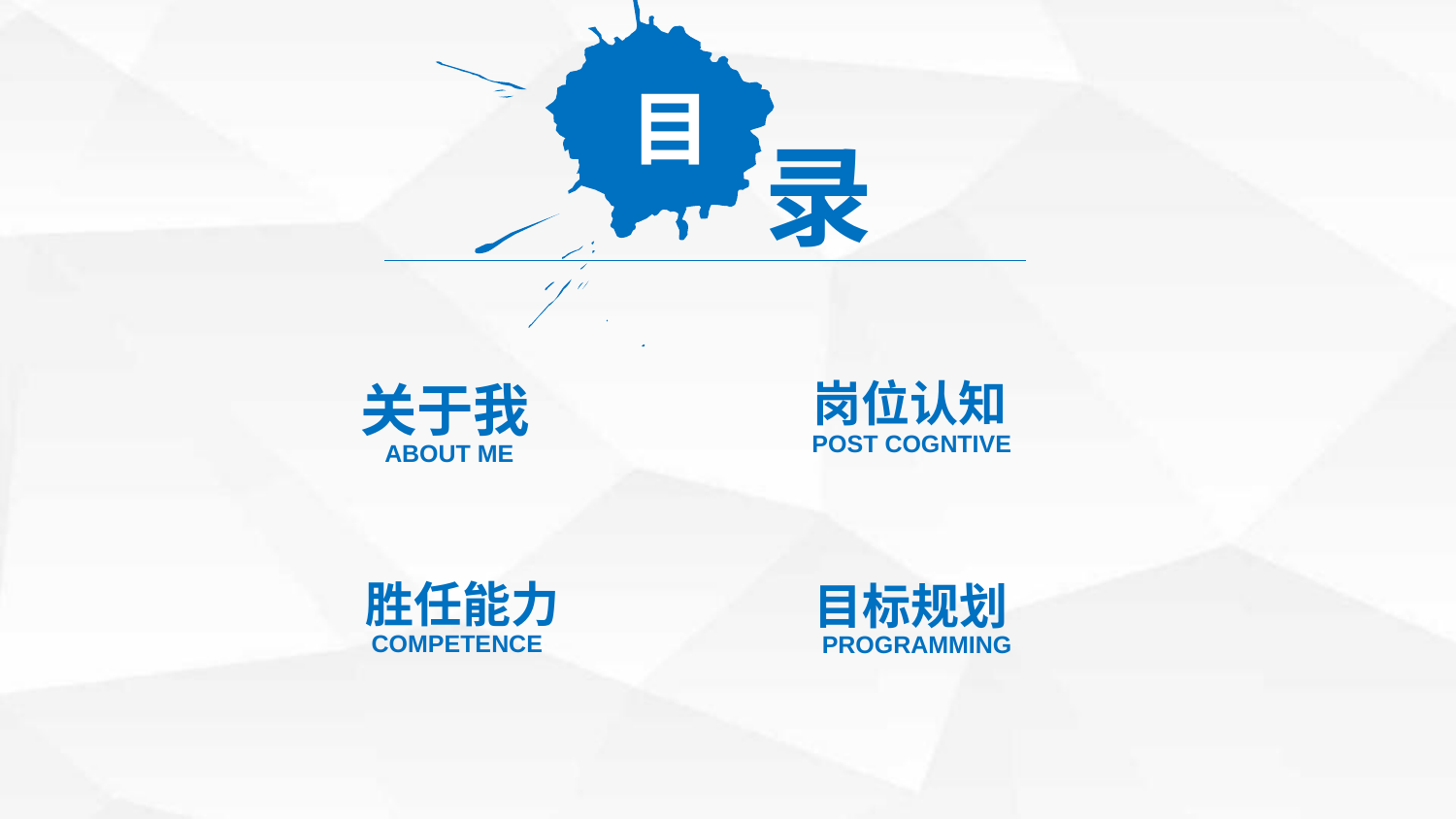

目
录
岗位认知
关于我
POST COGNTIVE
ABOUT ME
胜任能力
目标规划
COMPETENCE
PROGRAMMING